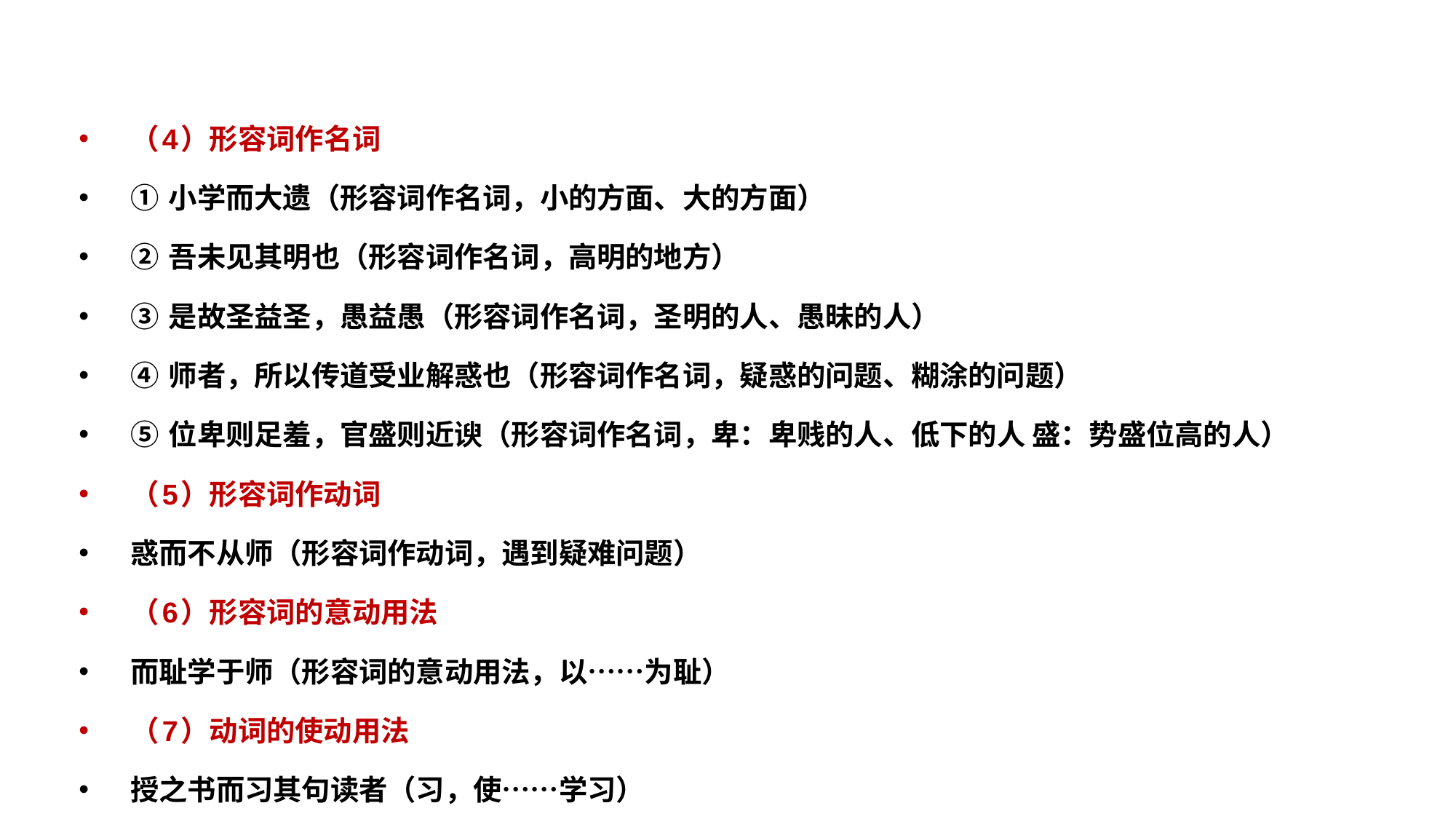

（4）形容词作名词
① 小学而大遗（形容词作名词，小的方面、大的方面）
② 吾未见其明也（形容词作名词，高明的地方）
③ 是故圣益圣，愚益愚（形容词作名词，圣明的人、愚昧的人）
④ 师者，所以传道受业解惑也（形容词作名词，疑惑的问题、糊涂的问题）
⑤ 位卑则足羞，官盛则近谀（形容词作名词，卑：卑贱的人、低下的人 盛：势盛位高的人）
（5）形容词作动词
惑而不从师（形容词作动词，遇到疑难问题）
（6）形容词的意动用法
而耻学于师（形容词的意动用法，以……为耻）
（7）动词的使动用法
授之书而习其句读者（习，使……学习）